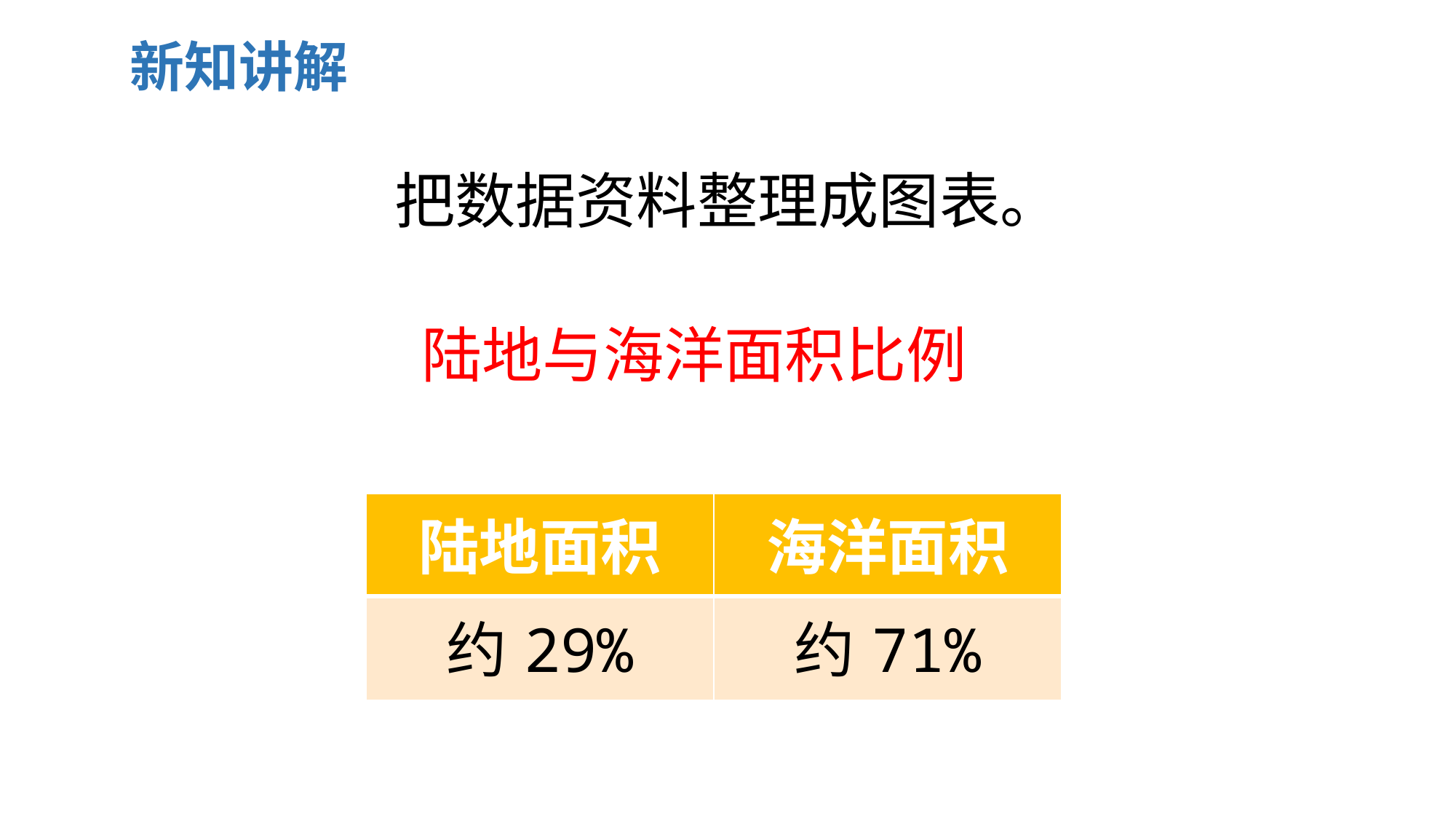

新知讲解
把数据资料整理成图表。
陆地与海洋面积比例
| 陆地面积 | 海洋面积 |
| --- | --- |
| 约29% | 约71% |